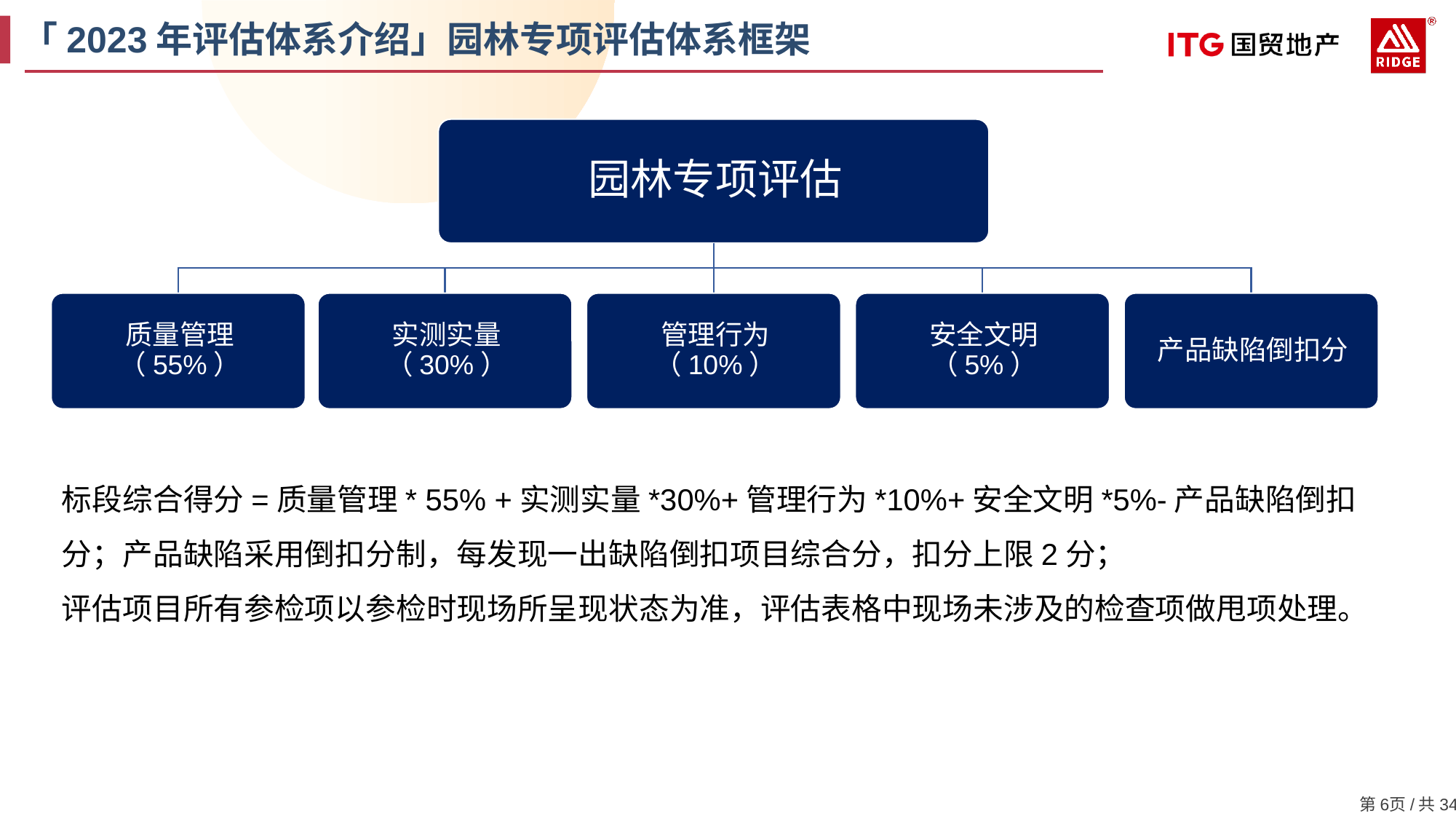

「2023年评估体系介绍」园林专项评估体系框架
园林专项评估
质量管理
（55%）
实测实量
（30%）
管理行为
（10%）
安全文明
（5%）
产品缺陷倒扣分
标段综合得分=质量管理* 55% +实测实量*30%+管理行为*10%+安全文明*5%-产品缺陷倒扣分；产品缺陷采用倒扣分制，每发现一出缺陷倒扣项目综合分，扣分上限2分；
评估项目所有参检项以参检时现场所呈现状态为准，评估表格中现场未涉及的检查项做甩项处理。